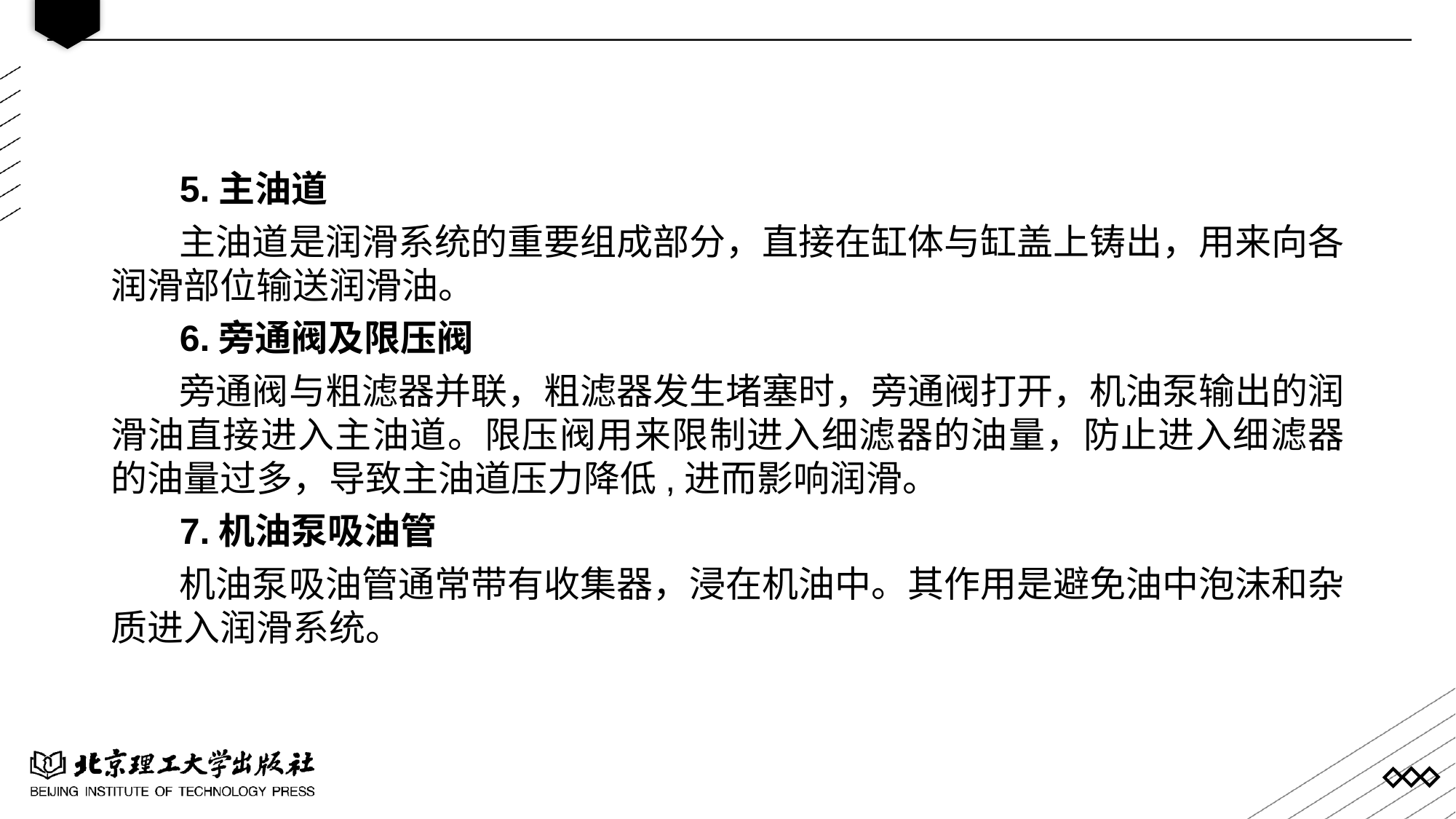

5.主油道
主油道是润滑系统的重要组成部分，直接在缸体与缸盖上铸出，用来向各润滑部位输送润滑油。
6.旁通阀及限压阀
旁通阀与粗滤器并联，粗滤器发生堵塞时，旁通阀打开，机油泵输出的润滑油直接进入主油道。限压阀用来限制进入细滤器的油量，防止进入细滤器的油量过多，导致主油道压力降低,进而影响润滑。
7.机油泵吸油管
机油泵吸油管通常带有收集器，浸在机油中。其作用是避免油中泡沫和杂质进入润滑系统。